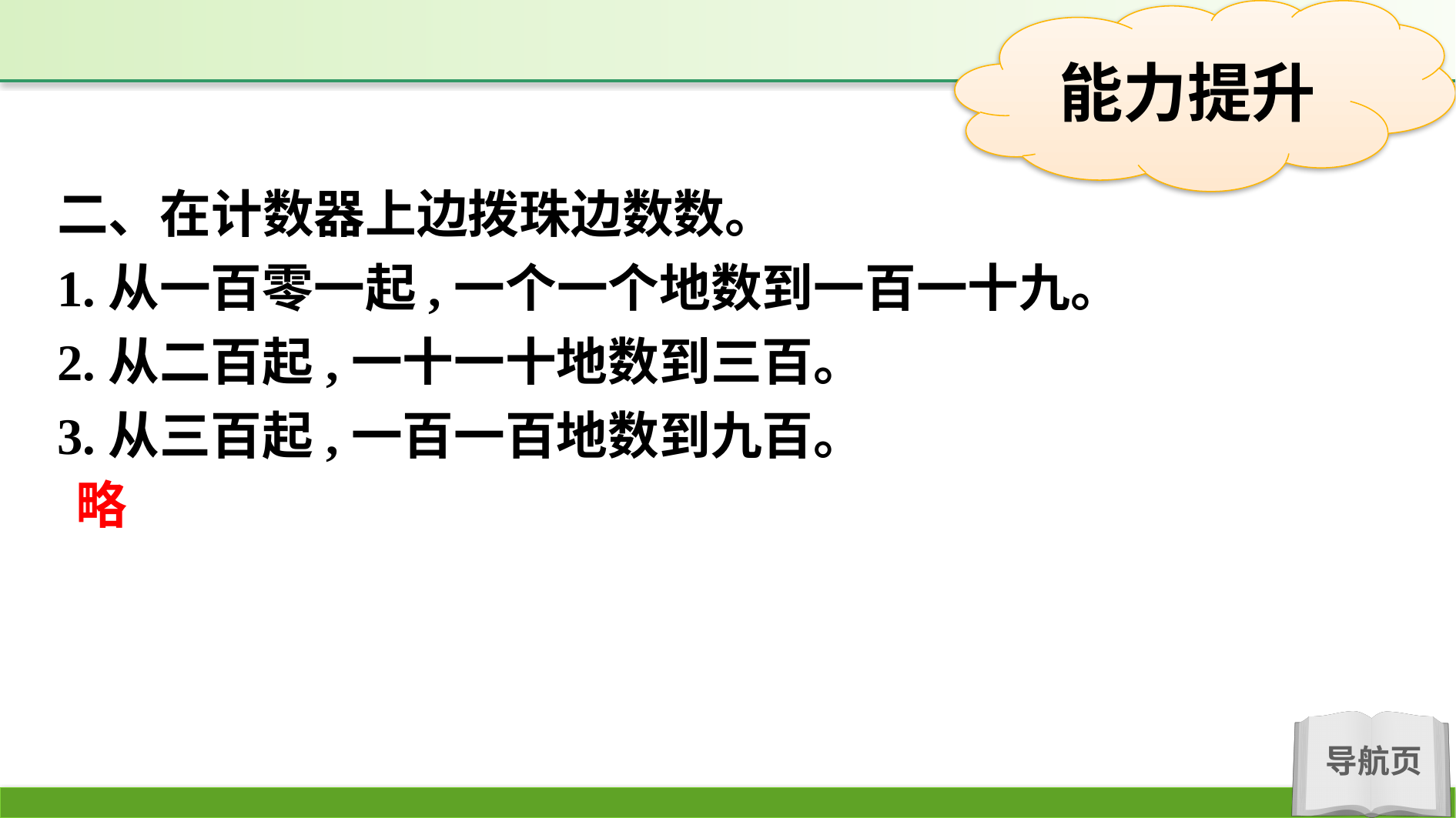

二、在计数器上边拨珠边数数。
1.从一百零一起,一个一个地数到一百一十九。
2.从二百起,一十一十地数到三百。
3.从三百起,一百一百地数到九百。
略